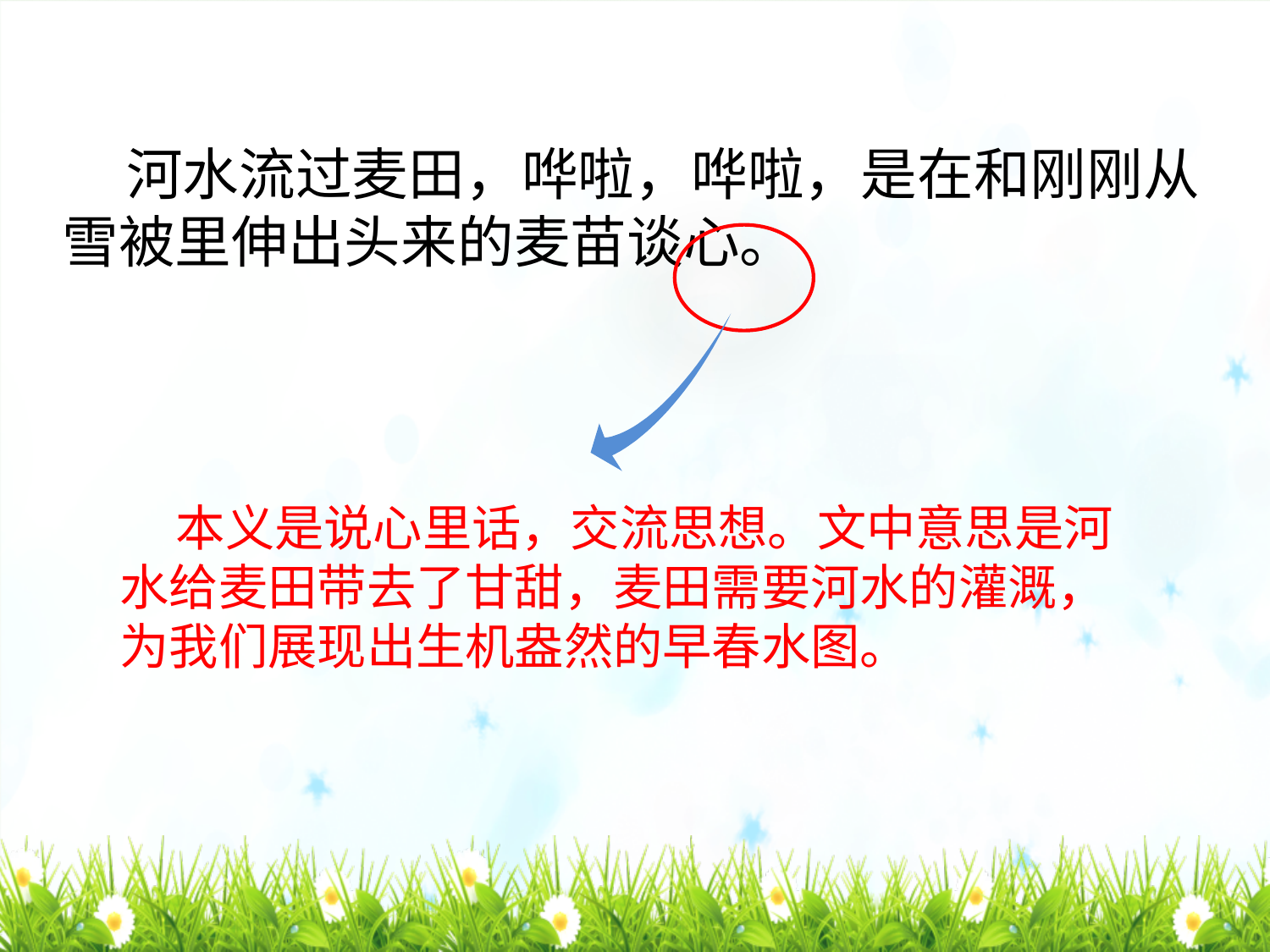

河水流过麦田，哗啦，哗啦，是在和刚刚从雪被里伸出头来的麦苗谈心。

    本义是说心里话，交流思想。文中意思是河水给麦田带去了甘甜，麦田需要河水的灌溉，为我们展现出生机盎然的早春水图。